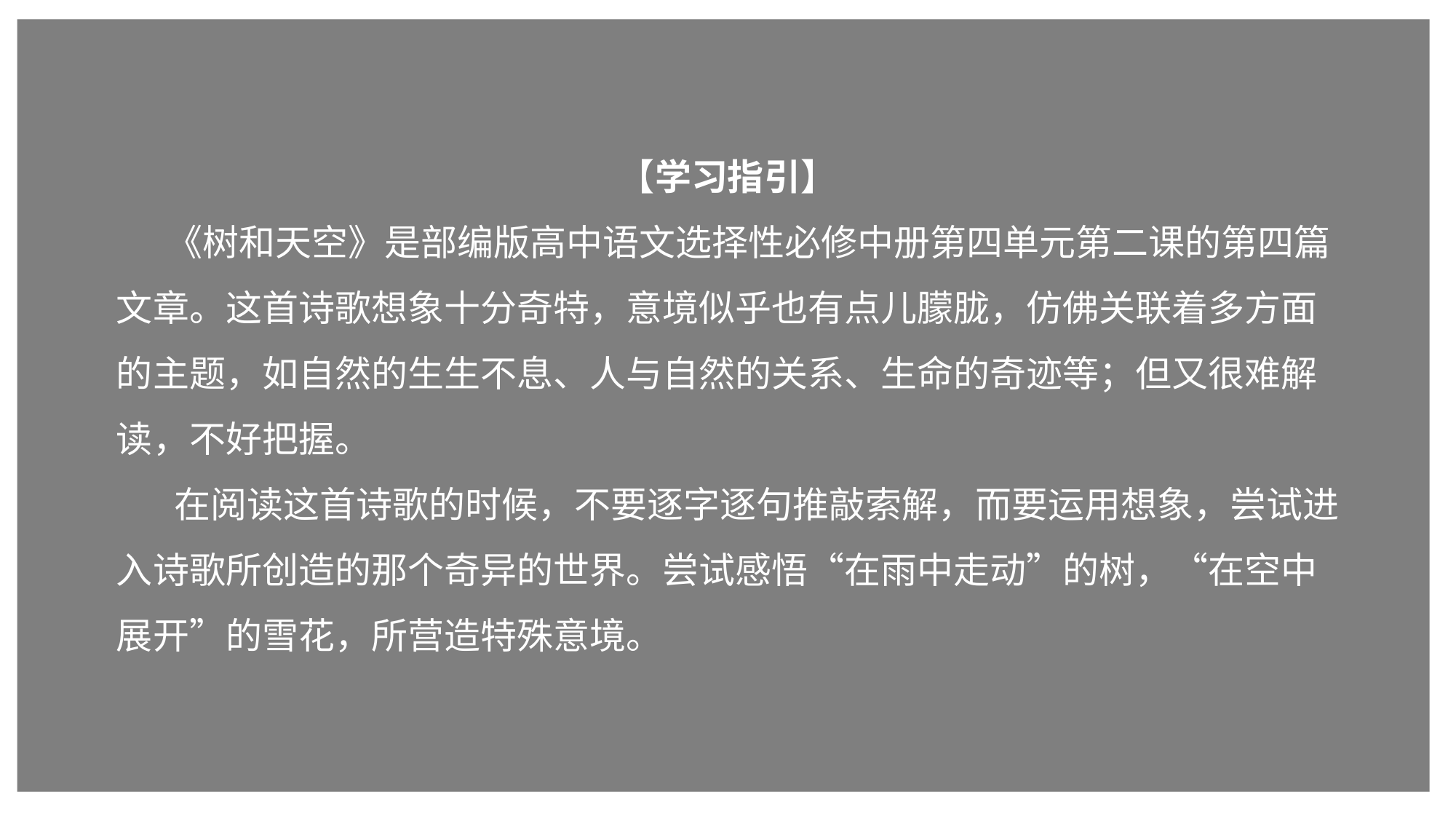

【学习指引】
     《树和天空》是部编版高中语文选择性必修中册第四单元第二课的第四篇文章。这首诗歌想象十分奇特，意境似乎也有点儿朦胧，仿佛关联着多方面的主题，如自然的生生不息、人与自然的关系、生命的奇迹等；但又很难解读，不好把握。
      在阅读这首诗歌的时候，不要逐字逐句推敲索解，而要运用想象，尝试进入诗歌所创造的那个奇异的世界。尝试感悟“在雨中走动”的树，“在空中展开”的雪花，所营造特殊意境。